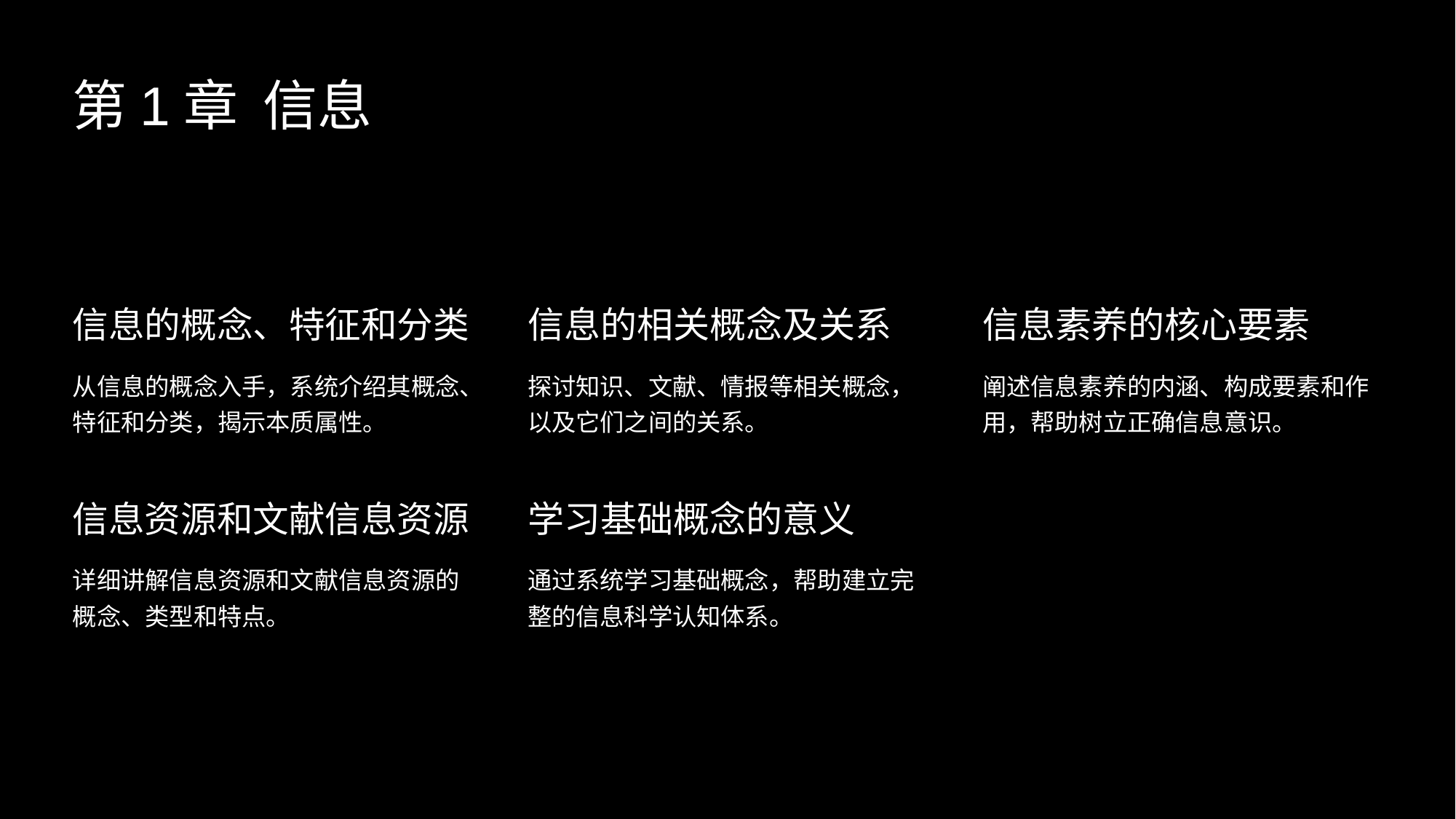

第1章  信息
信息的概念、特征和分类
信息的相关概念及关系
信息素养的核心要素
从信息的概念入手，系统介绍其概念、特征和分类，揭示本质属性。
探讨知识、文献、情报等相关概念，以及它们之间的关系。
阐述信息素养的内涵、构成要素和作用，帮助树立正确信息意识。
信息资源和文献信息资源
学习基础概念的意义
详细讲解信息资源和文献信息资源的概念、类型和特点。
通过系统学习基础概念，帮助建立完整的信息科学认知体系。